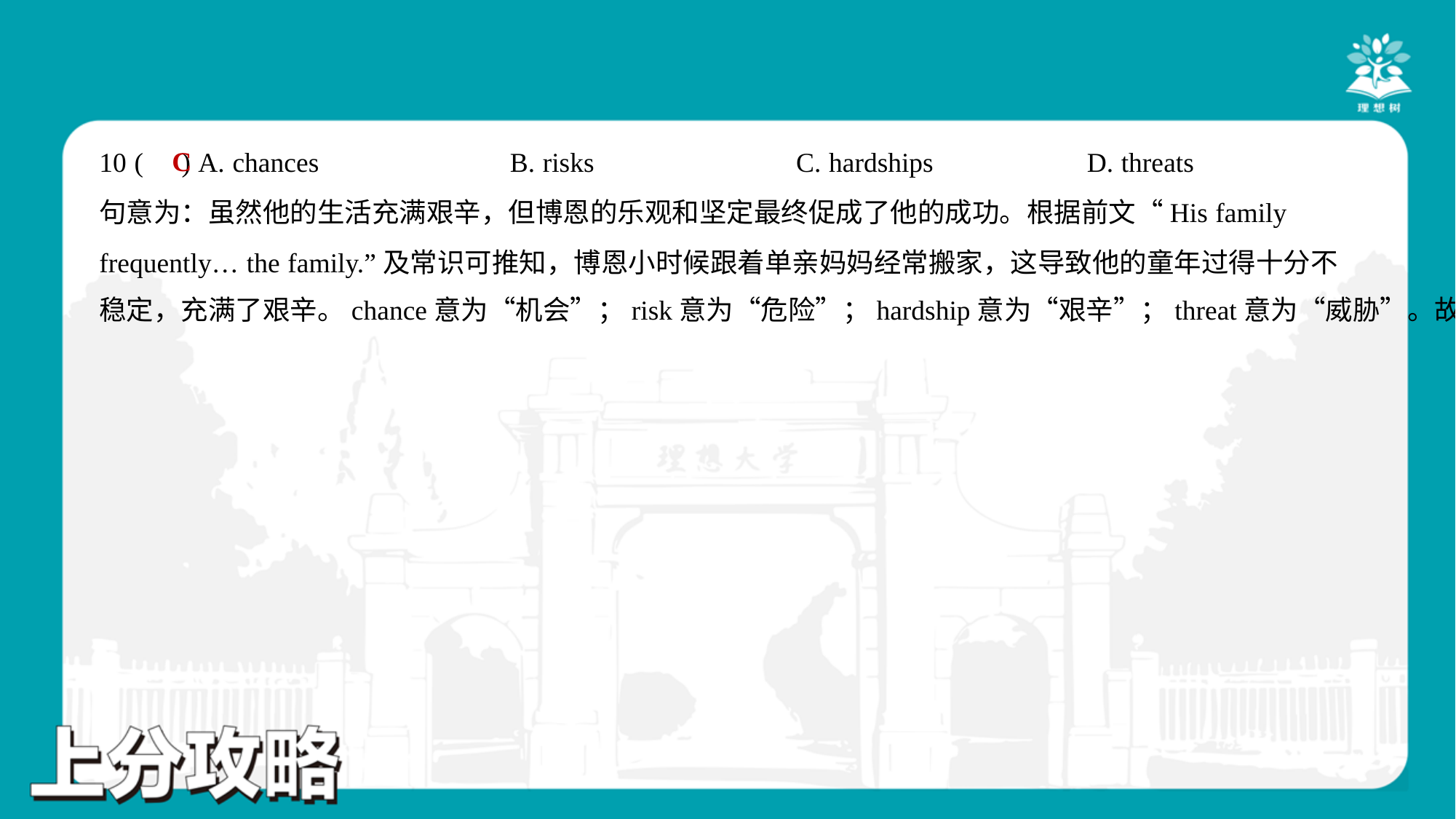

C
10 (     ) A. chances	B. risks	C. hardships	D. threats
句意为：虽然他的生活充满艰辛，但博恩的乐观和坚定最终促成了他的成功。根据前文“His family
frequently… the family.”及常识可推知，博恩小时候跟着单亲妈妈经常搬家，这导致他的童年过得十分不
稳定，充满了艰辛。chance意为“机会”；risk意为“危险”；hardship意为“艰辛”；threat意为“威胁”。故选C项。